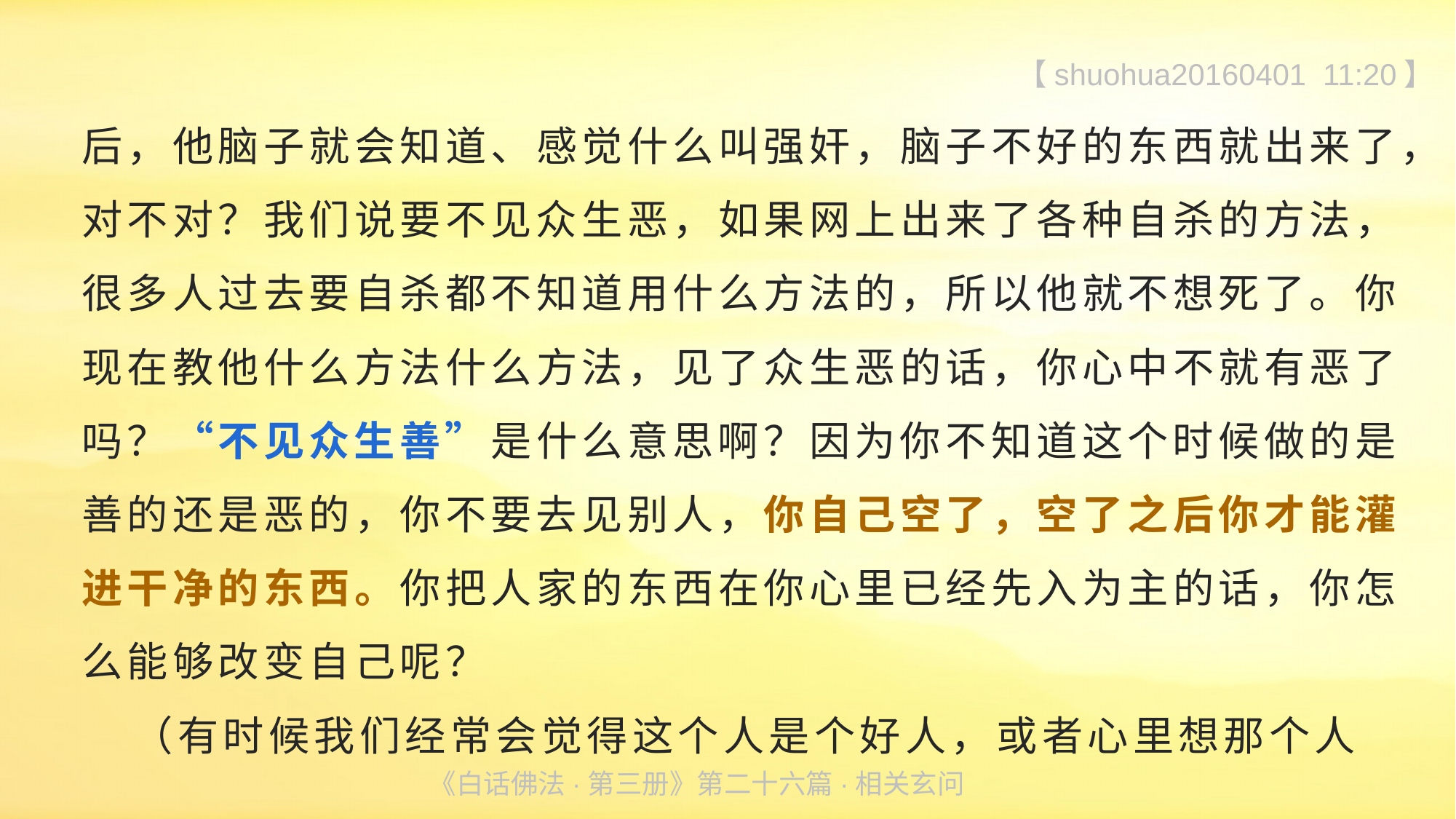

【shuohua20160401  11:20】
后，他脑子就会知道、感觉什么叫强奸，脑子不好的东西就出来了，对不对？我们说要不见众生恶，如果网上出来了各种自杀的方法，很多人过去要自杀都不知道用什么方法的，所以他就不想死了。你现在教他什么方法什么方法，见了众生恶的话，你心中不就有恶了吗？“不见众生善”是什么意思啊？因为你不知道这个时候做的是善的还是恶的，你不要去见别人，你自己空了，空了之后你才能灌进干净的东西。你把人家的东西在你心里已经先入为主的话，你怎么能够改变自己呢？
   （有时候我们经常会觉得这个人是个好人，或者心里想那个人
《白话佛法·第三册》第二十六篇·相关玄问